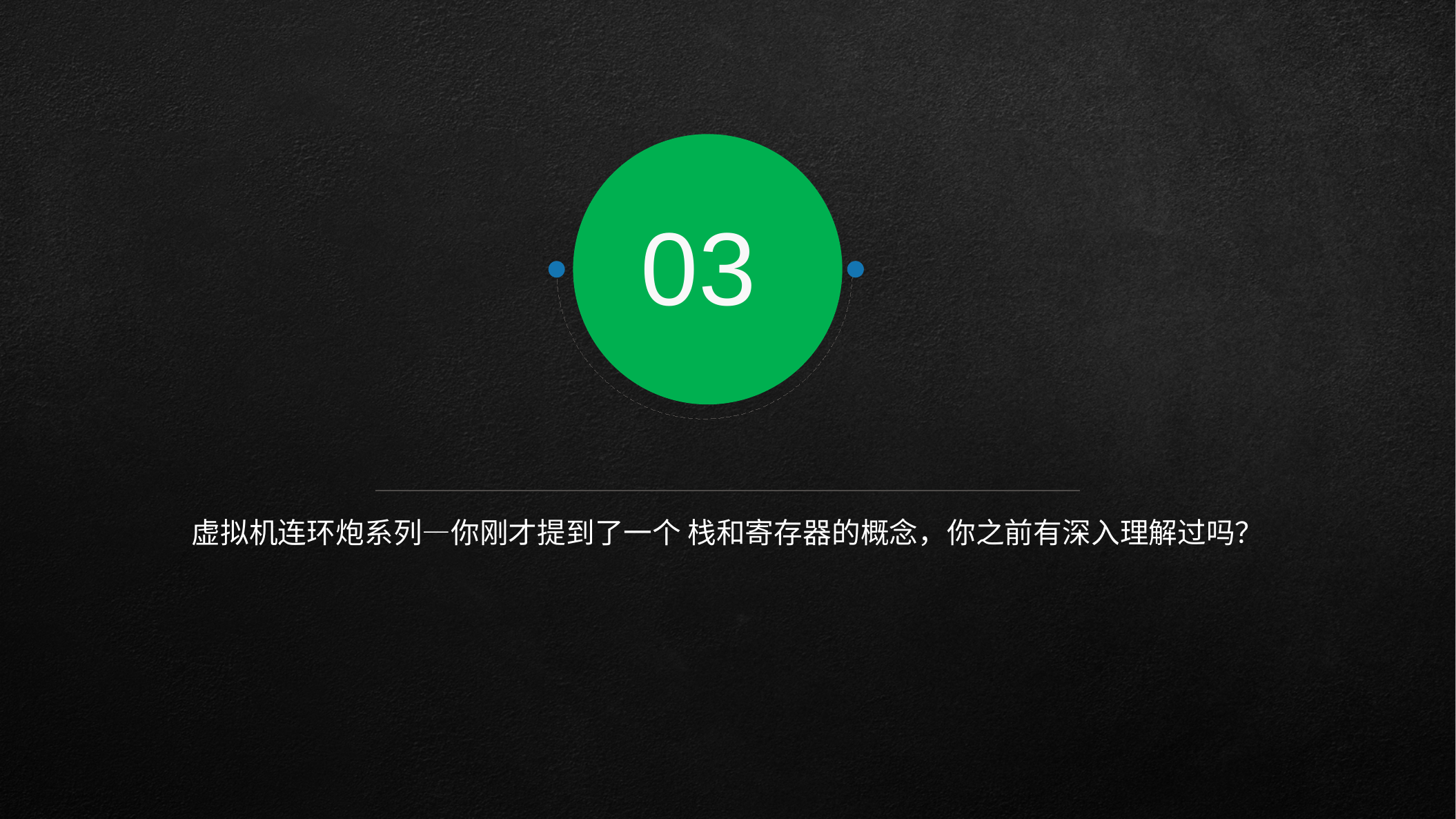

03

虚拟机连环炮系列—你刚才提到了一个 栈和寄存器的概念，你之前有深入理解过吗？